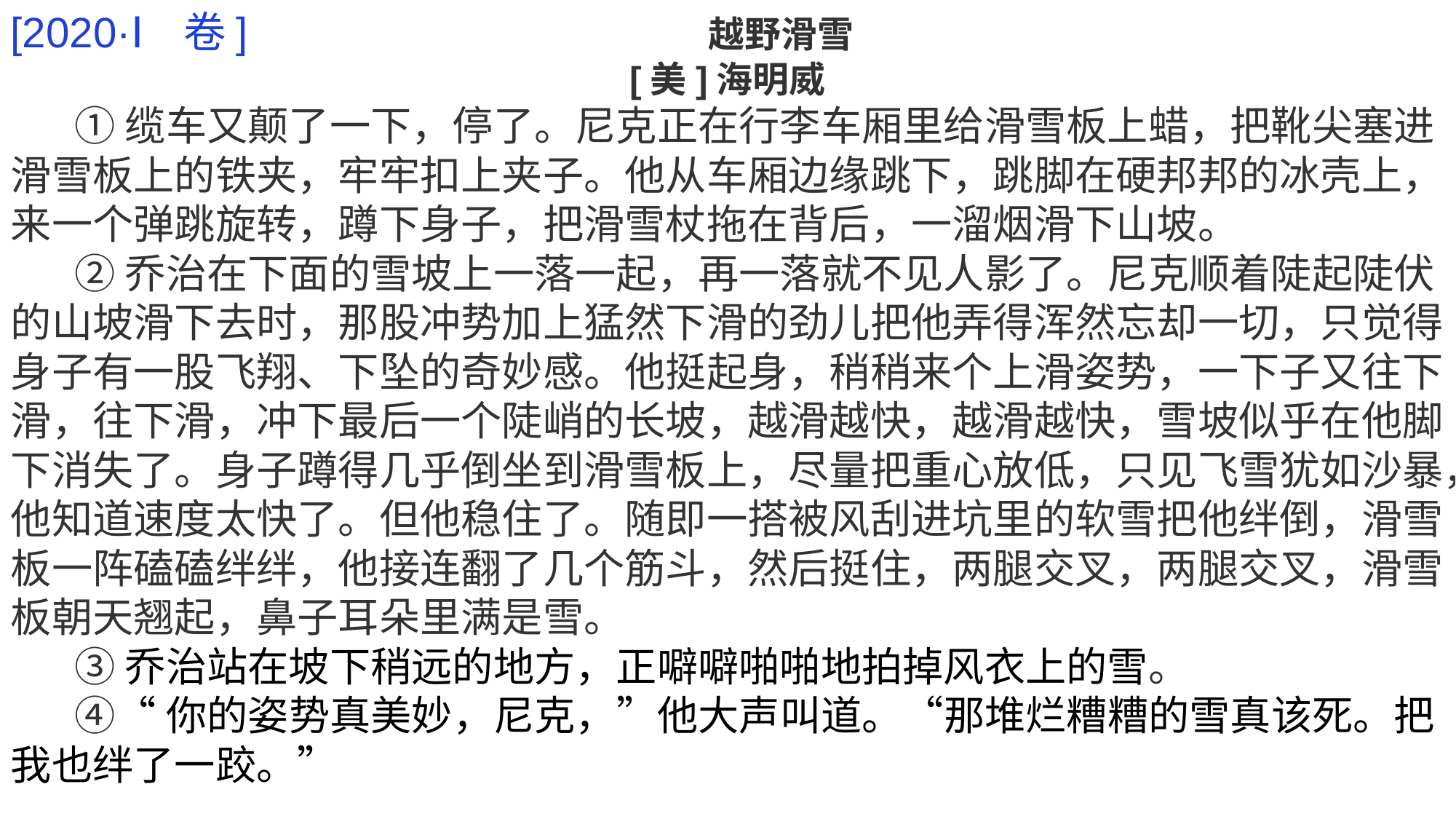

[2020·Ⅰ卷]                                           越野滑雪
[美]海明威
       ①缆车又颠了一下，停了。尼克正在行李车厢里给滑雪板上蜡，把靴尖塞进滑雪板上的铁夹，牢牢扣上夹子。他从车厢边缘跳下，跳脚在硬邦邦的冰壳上，来一个弹跳旋转，蹲下身子，把滑雪杖拖在背后，一溜烟滑下山坡。
       ②乔治在下面的雪坡上一落一起，再一落就不见人影了。尼克顺着陡起陡伏的山坡滑下去时，那股冲势加上猛然下滑的劲儿把他弄得浑然忘却一切，只觉得身子有一股飞翔、下坠的奇妙感。他挺起身，稍稍来个上滑姿势，一下子又往下滑，往下滑，冲下最后一个陡峭的长坡，越滑越快，越滑越快，雪坡似乎在他脚下消失了。身子蹲得几乎倒坐到滑雪板上，尽量把重心放低，只见飞雪犹如沙暴，他知道速度太快了。但他稳住了。随即一搭被风刮进坑里的软雪把他绊倒，滑雪板一阵磕磕绊绊，他接连翻了几个筋斗，然后挺住，两腿交叉，两腿交叉，滑雪板朝天翘起，鼻子耳朵里满是雪。
       ③乔治站在坡下稍远的地方，正噼噼啪啪地拍掉风衣上的雪。
       ④“你的姿势真美妙，尼克，”他大声叫道。“那堆烂糟糟的雪真该死。把我也绊了一跤。”